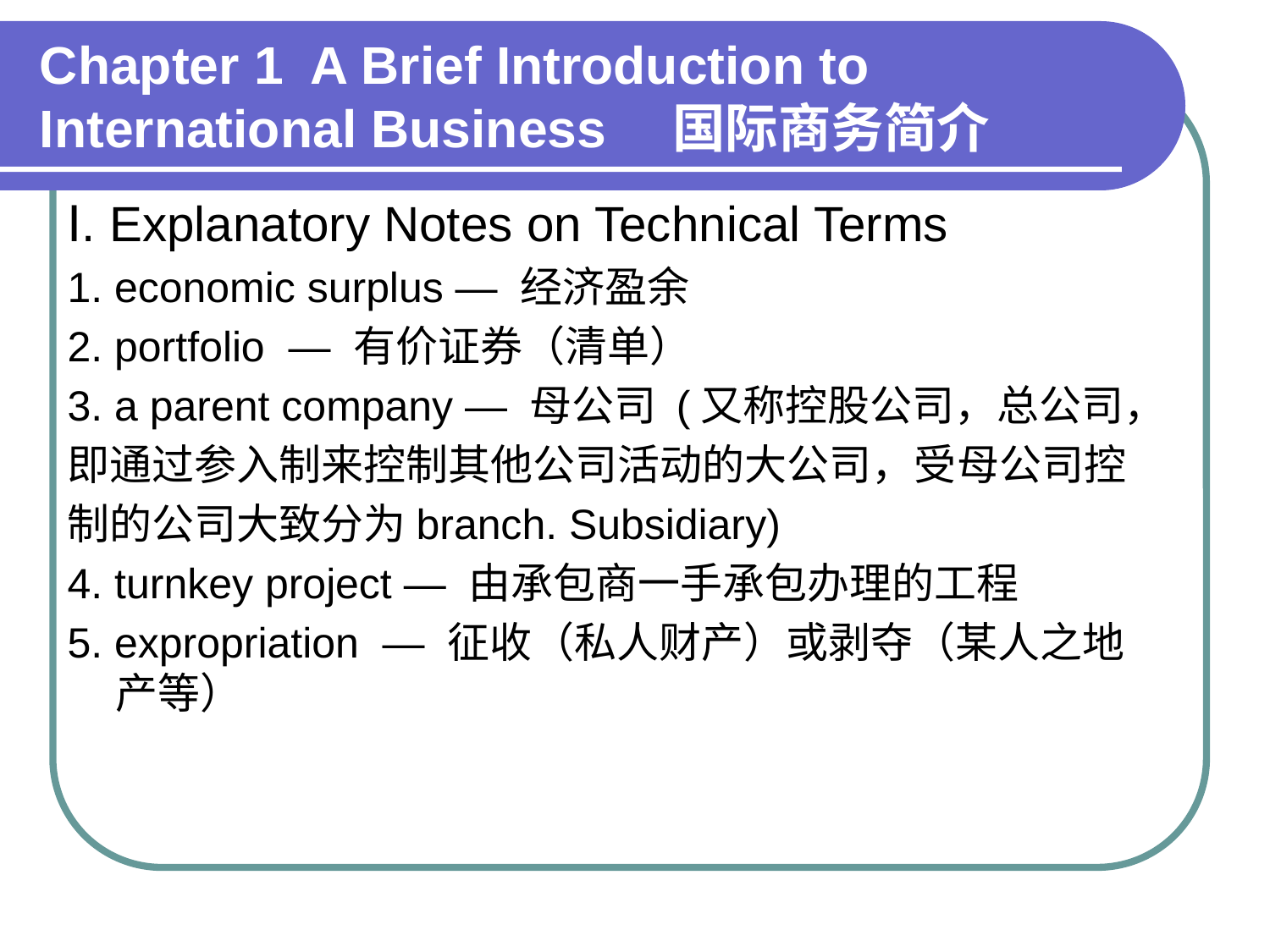

Chapter 1  A Brief Introduction to International Business　国际商务简介
Ⅰ. Explanatory Notes on Technical Terms
1. economic surplus — 经济盈余
2. portfolio  — 有价证券（清单）
3. a parent company — 母公司 (又称控股公司，总公司，
即通过参入制来控制其他公司活动的大公司，受母公司控
制的公司大致分为branch. Subsidiary)
4. turnkey project — 由承包商一手承包办理的工程
5. expropriation  — 征收（私人财产）或剥夺（某人之地产等）